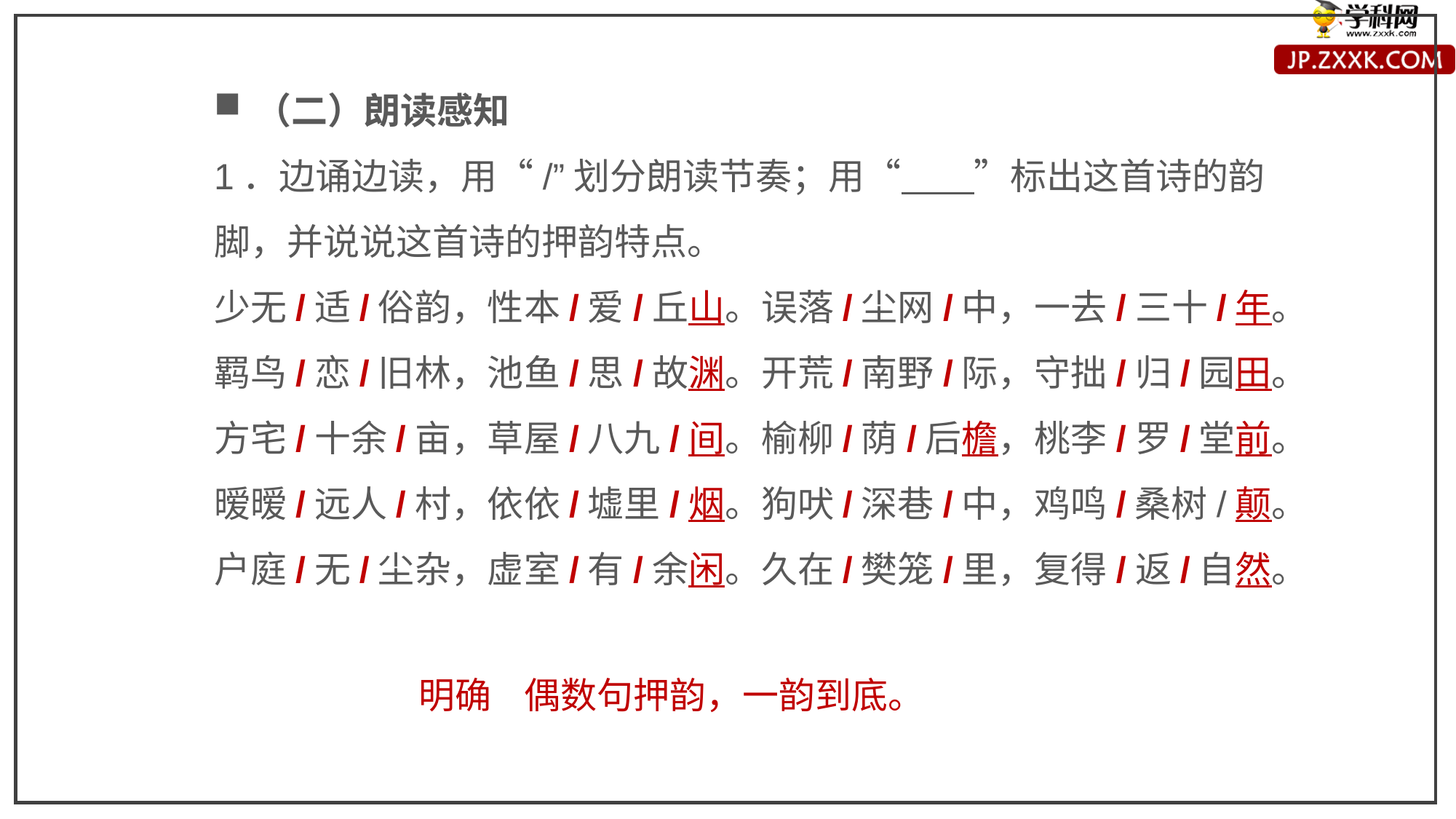

（二）朗读感知
1．边诵边读，用“/”划分朗读节奏；用“　　”标出这首诗的韵脚，并说说这首诗的押韵特点。
少无/适/俗韵，性本/爱/丘山。误落/尘网/中，一去/三十/年。
羁鸟/恋/旧林，池鱼/思/故渊。开荒/南野/际，守拙/归/园田。
方宅/十余/亩，草屋/八九/间。榆柳/荫/后檐，桃李/罗/堂前。
暧暧/远人/村，依依/墟里/烟。狗吠/深巷/中，鸡鸣/桑树/颠。
户庭/无/尘杂，虚室/有/余闲。久在/樊笼/里，复得/返/自然。

明确    偶数句押韵，一韵到底。